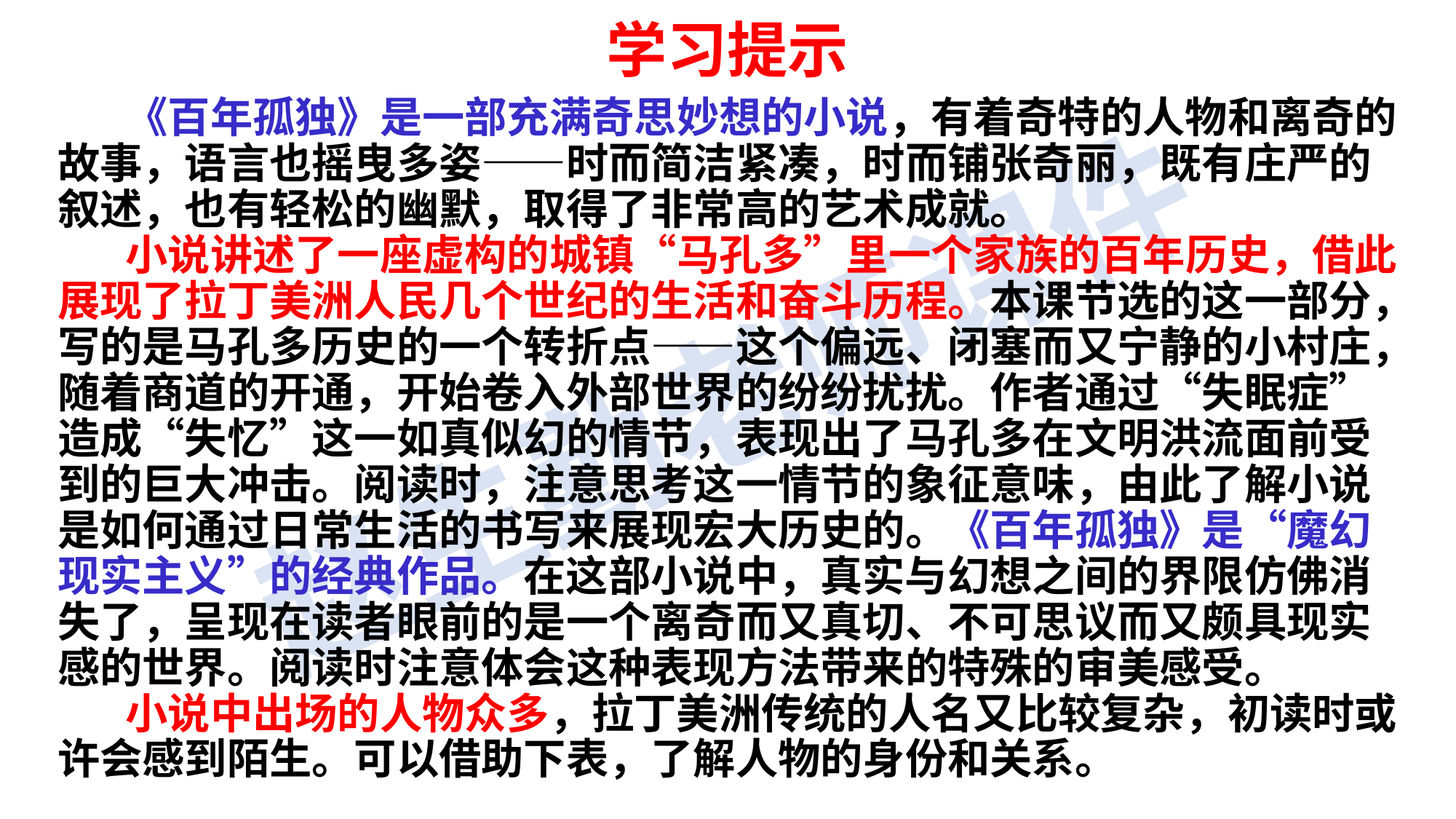

学习提示
      《百年孤独》是一部充满奇思妙想的小说，有着奇特的人物和离奇的故事，语言也摇曳多姿——时而简洁紧凑，时而铺张奇丽，既有庄严的叙述，也有轻松的幽默，取得了非常高的艺术成就。
      小说讲述了一座虚构的城镇“马孔多”里一个家族的百年历史，借此展现了拉丁美洲人民几个世纪的生活和奋斗历程。本课节选的这一部分，写的是马孔多历史的一个转折点——这个偏远、闭塞而又宁静的小村庄，随着商道的开通，开始卷入外部世界的纷纷扰扰。作者通过“失眠症”造成“失忆”这一如真似幻的情节，表现出了马孔多在文明洪流面前受到的巨大冲击。阅读时，注意思考这一情节的象征意味，由此了解小说是如何通过日常生活的书写来展现宏大历史的。《百年孤独》是“魔幻现实主义”的经典作品。在这部小说中，真实与幻想之间的界限仿佛消失了，呈现在读者眼前的是一个离奇而又真切、不可思议而又颇具现实感的世界。阅读时注意体会这种表现方法带来的特殊的审美感受。
      小说中出场的人物众多，拉丁美洲传统的人名又比较复杂，初读时或许会感到陌生。可以借助下表，了解人物的身份和关系。